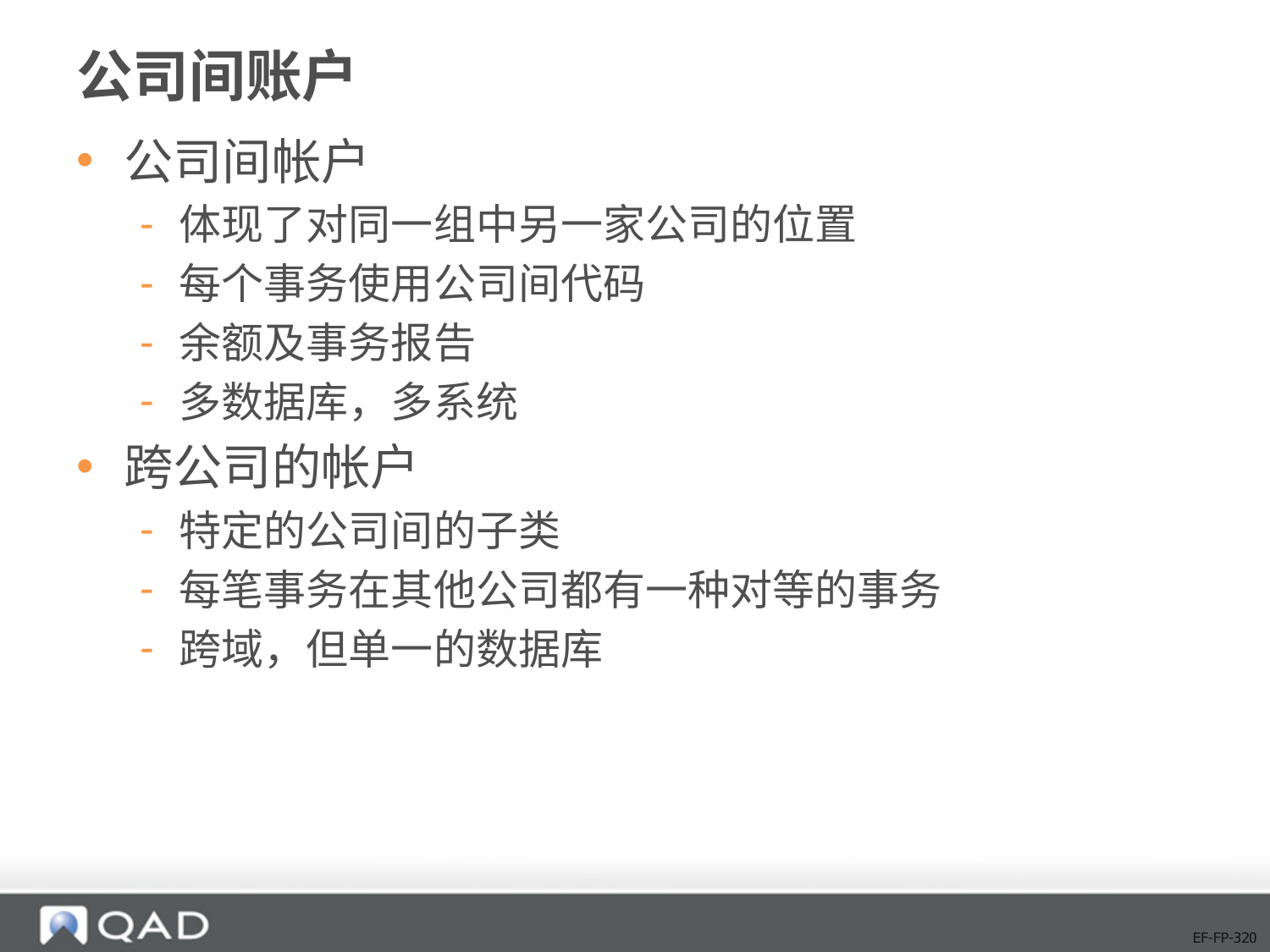

# 公司间账户
公司间帐户
体现了对同一组中另一家公司的位置
每个事务使用公司间代码
余额及事务报告
多数据库，多系统
跨公司的帐户
特定的公司间的子类
每笔事务在其他公司都有一种对等的事务
跨域，但单一的数据库
EF-FP-320